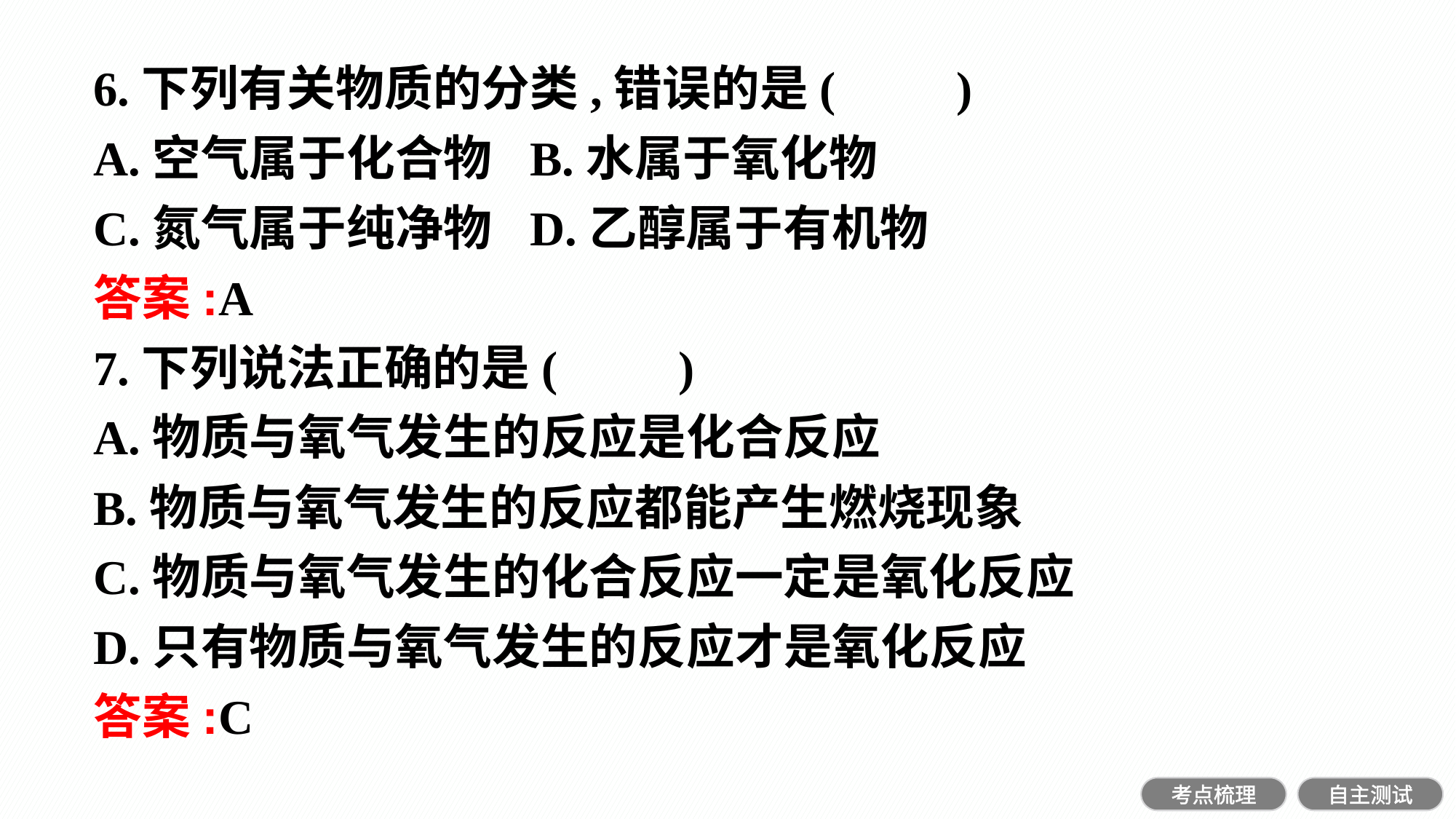

6.下列有关物质的分类,错误的是(　　)
A.空气属于化合物	B.水属于氧化物
C.氮气属于纯净物	D.乙醇属于有机物
答案:A
7.下列说法正确的是(　　)
A.物质与氧气发生的反应是化合反应
B.物质与氧气发生的反应都能产生燃烧现象
C.物质与氧气发生的化合反应一定是氧化反应
D.只有物质与氧气发生的反应才是氧化反应
答案:C